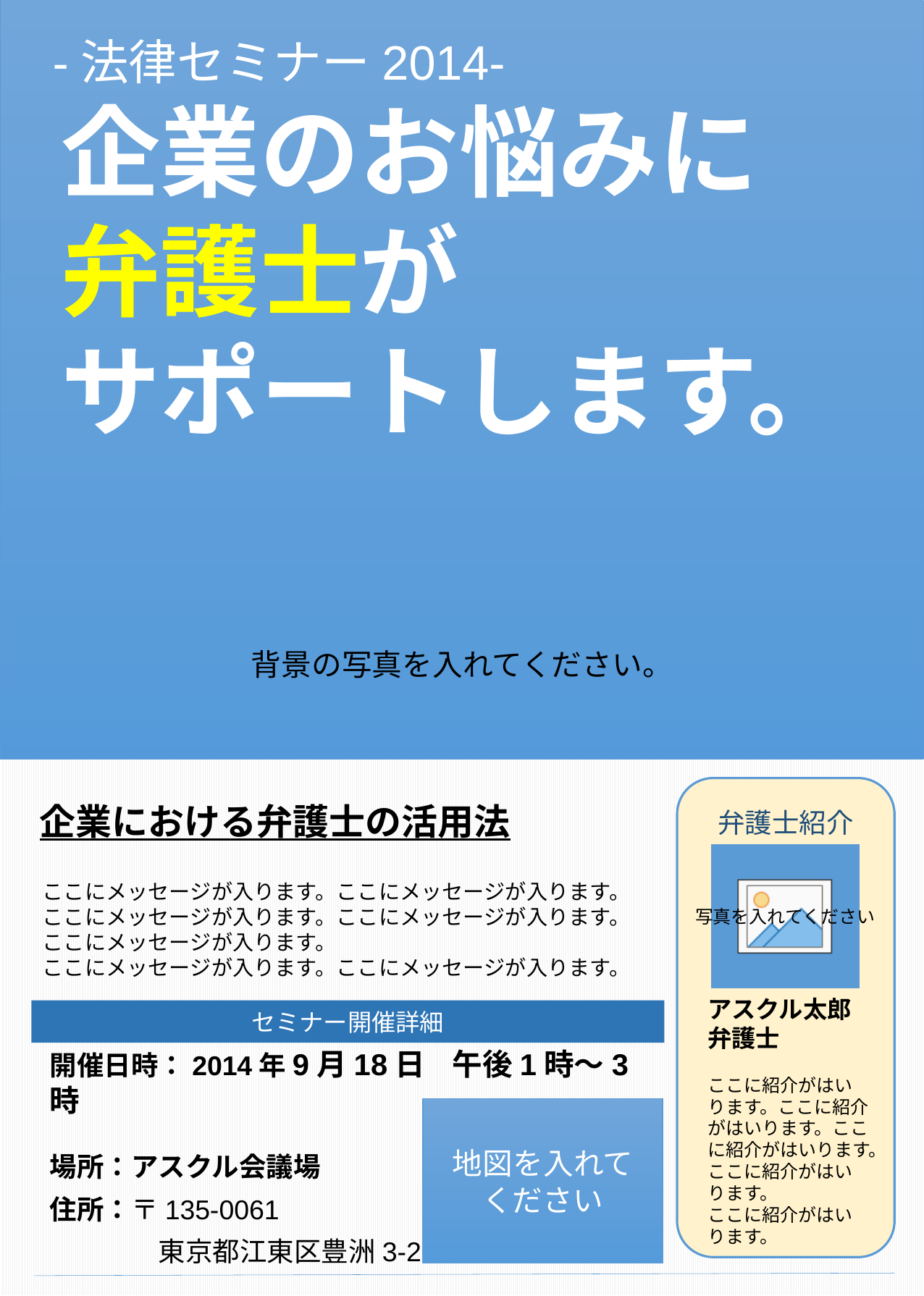

背景の写真を入れてください。

-法律セミナー2014-
企業のお悩みに
弁護士が
サポートします。

弁護士紹介

企業における弁護士の活用法

ここにメッセージが入ります。ここにメッセージが入ります。ここにメッセージが入ります。ここにメッセージが入ります。ここにメッセージが入ります。
ここにメッセージが入ります。ここにメッセージが入ります。
アスクル太郎
弁護士

ここに紹介がはいります。ここに紹介がはいります。ここに紹介がはいります。ここに紹介がはいります。
ここに紹介がはいります。
セミナー開催詳細
開催日時：2014年9月18日　午後1時〜3時

場所：アスクル会議場
住所：〒135-0061
　　　　東京都江東区豊洲3-2-3

地図を入れて
ください